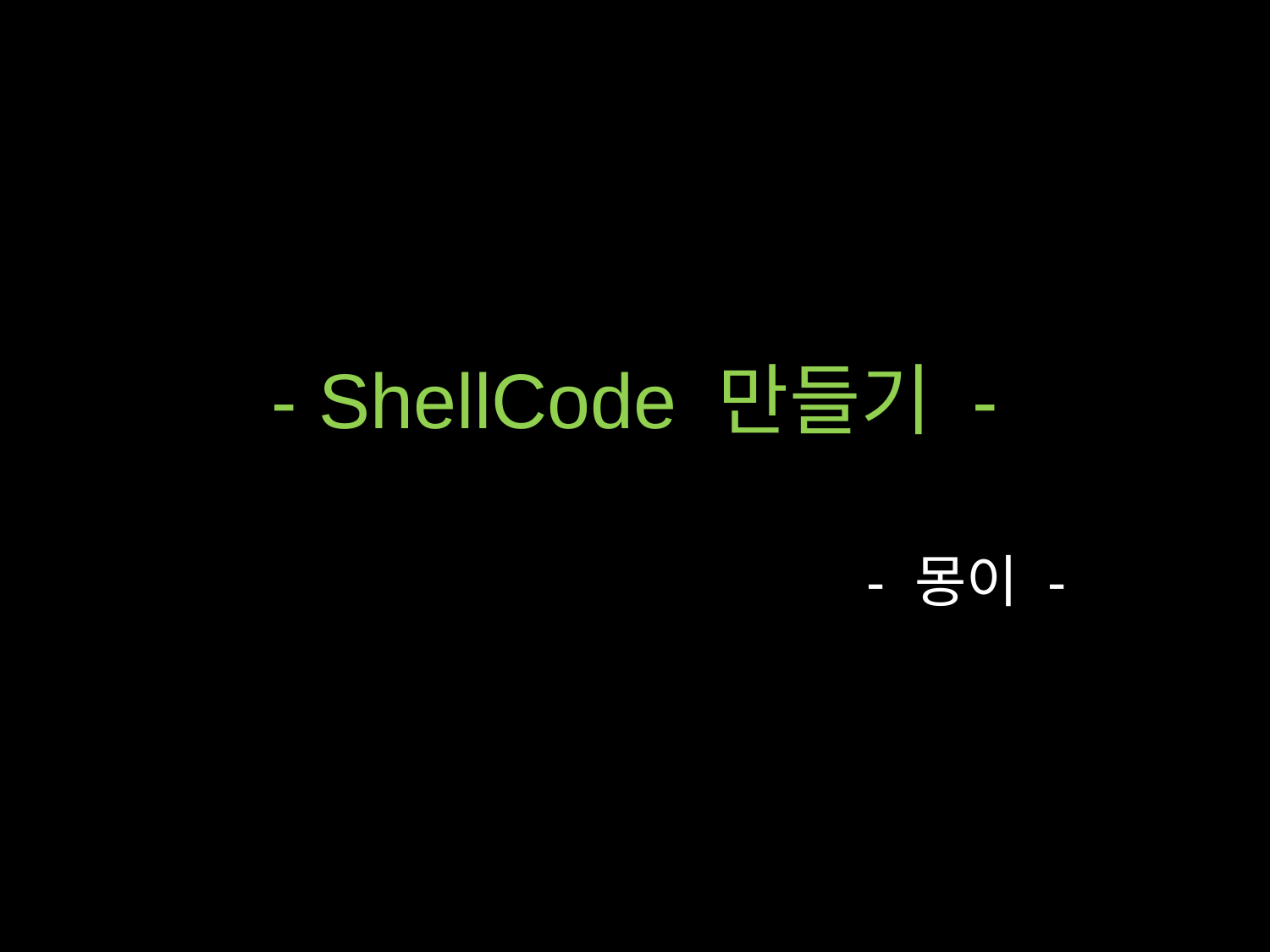

# - ShellCode 만들기 -
- 몽이 -